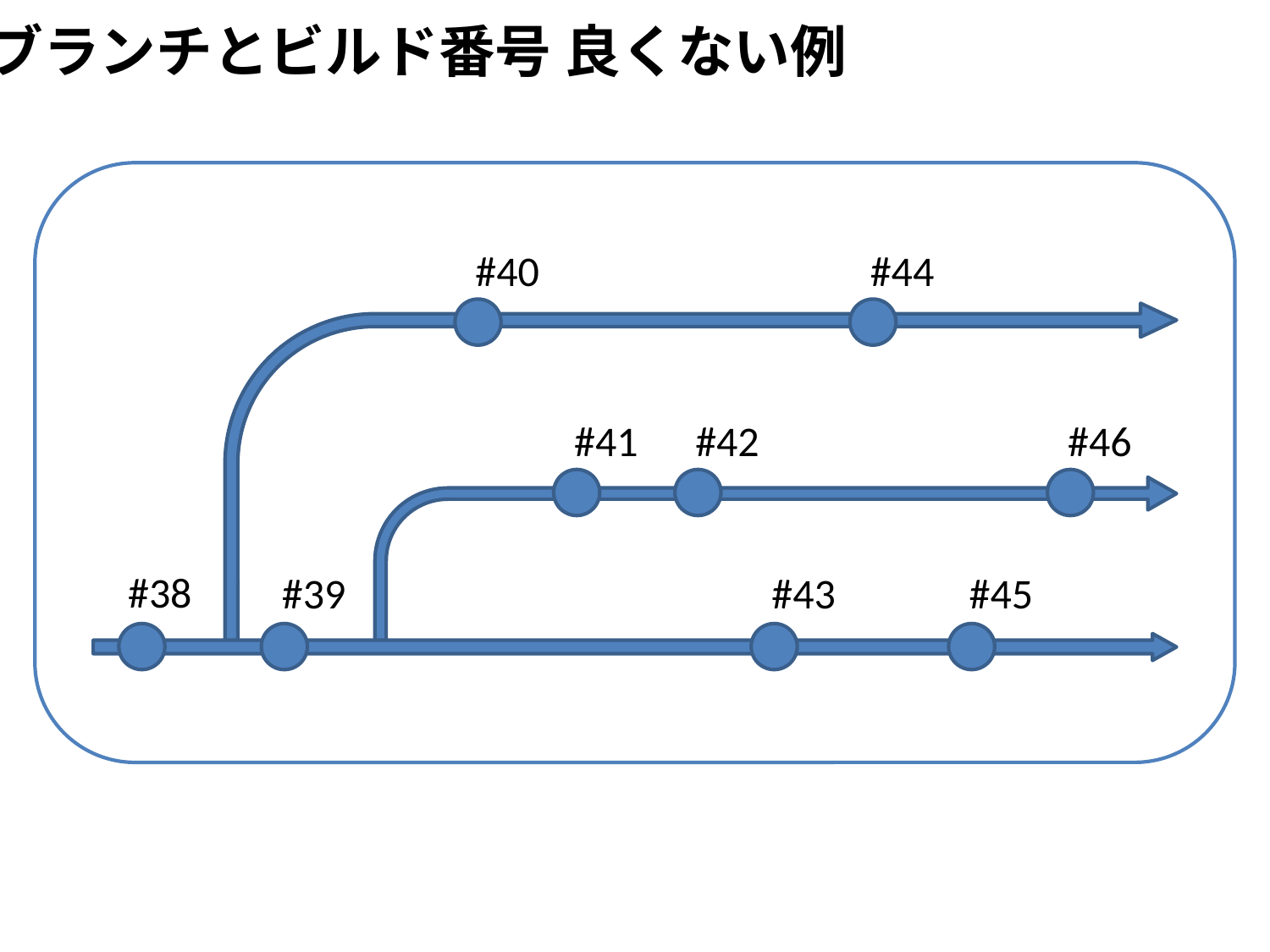

ブランチとビルド番号 良くない例

#40

#44

#41

#42

#46

#38

#39

#43

#45